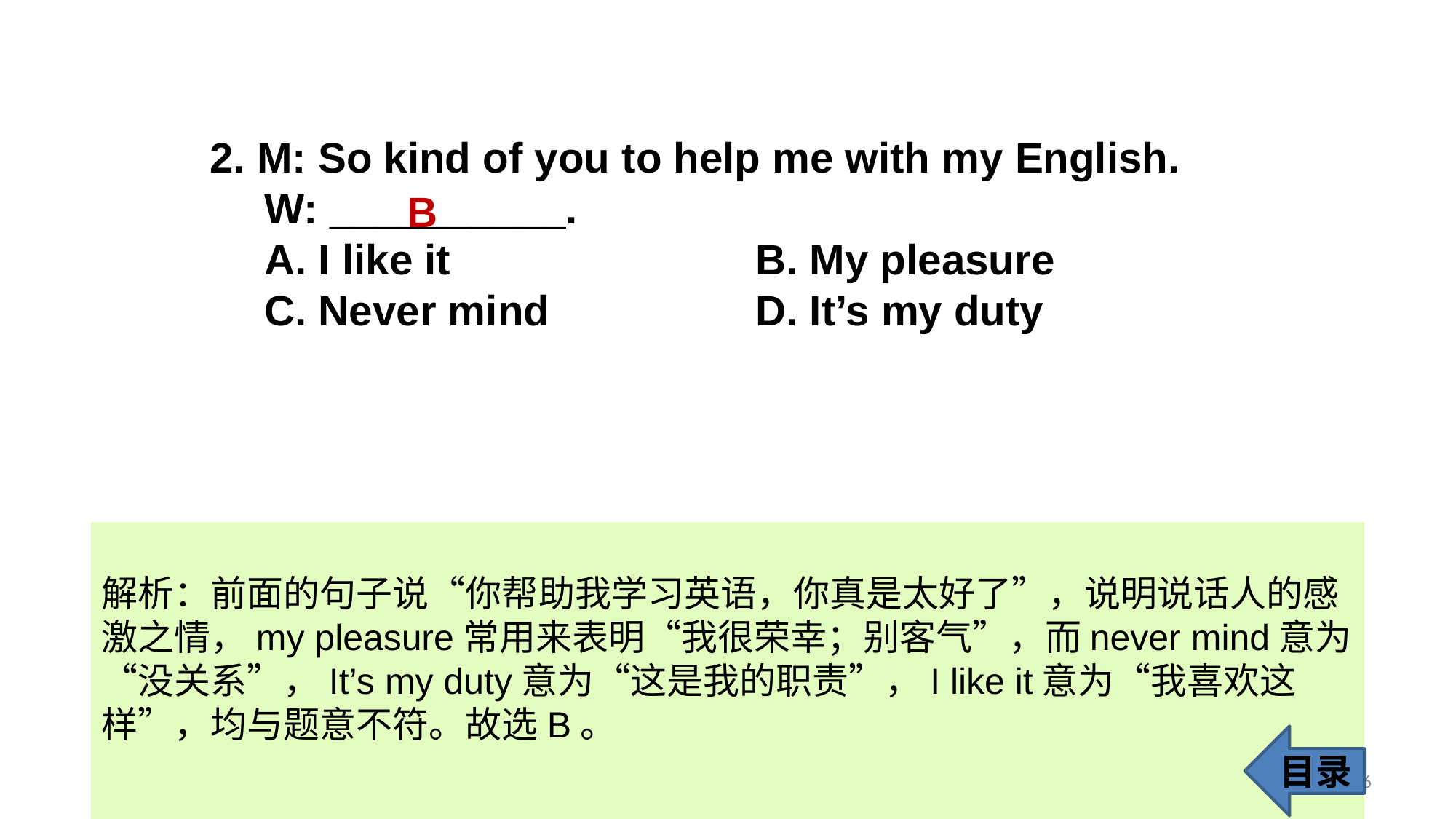

2. M: So kind of you to help me with my English.
W: __________.
A. I like it 			B. My pleasure
C. Never mind 		D. It’s my duty
B

解析：前面的句子说“你帮助我学习英语，你真是太好了”，说明说话人的感激之情，my pleasure常用来表明“我很荣幸；别客气”，而never mind意为“没关系”，It’s my duty意为“这是我的职责”，I like it意为“我喜欢这样”，均与题意不符。故选B。
目录
6